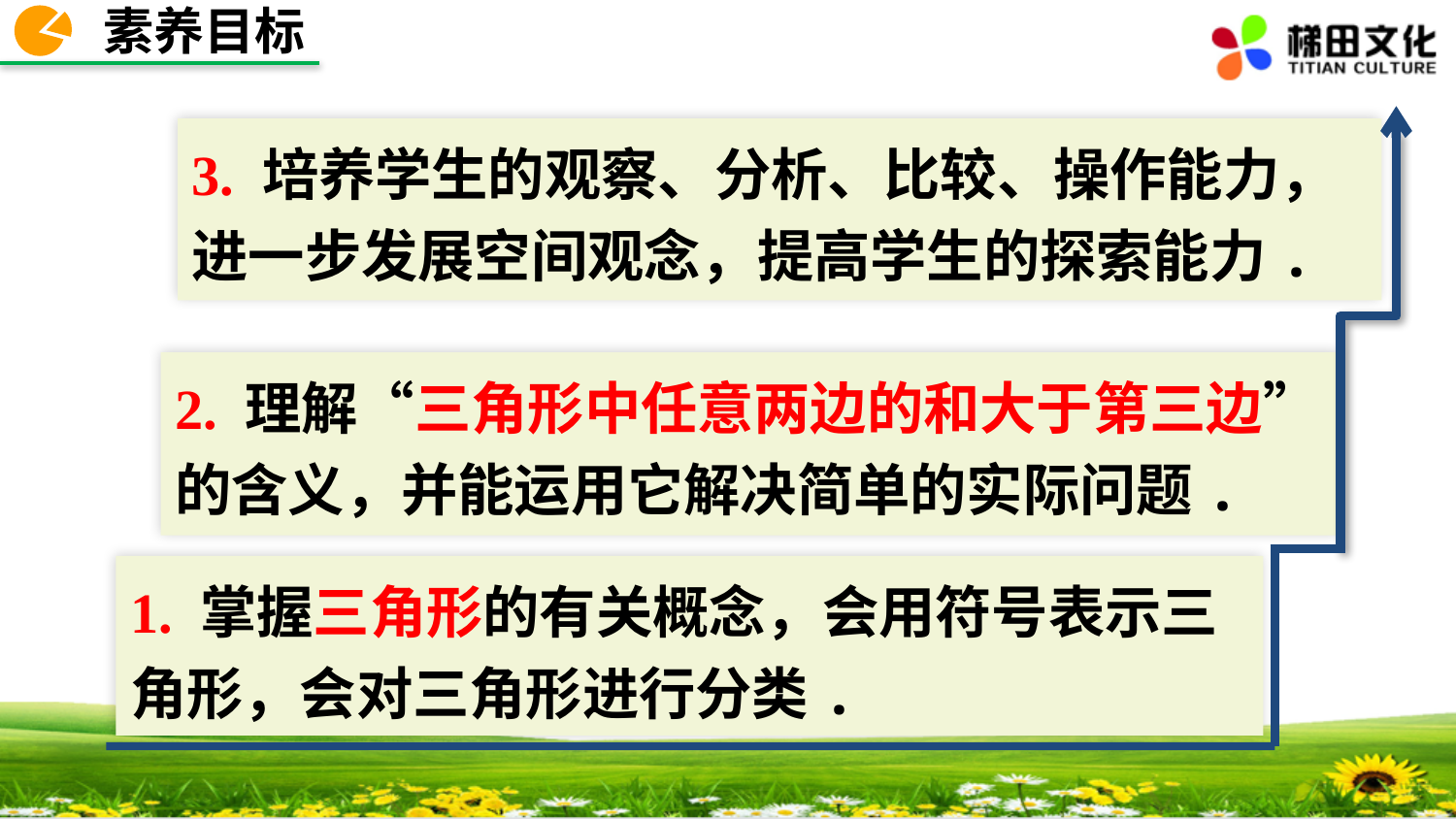

素养目标

3. 培养学生的观察、分析、比较、操作能力，进一步发展空间观念，提高学生的探索能力.

2. 理解“三角形中任意两边的和大于第三边”的含义，并能运用它解决简单的实际问题.
1. 掌握三角形的有关概念，会用符号表示三角形，会对三角形进行分类.